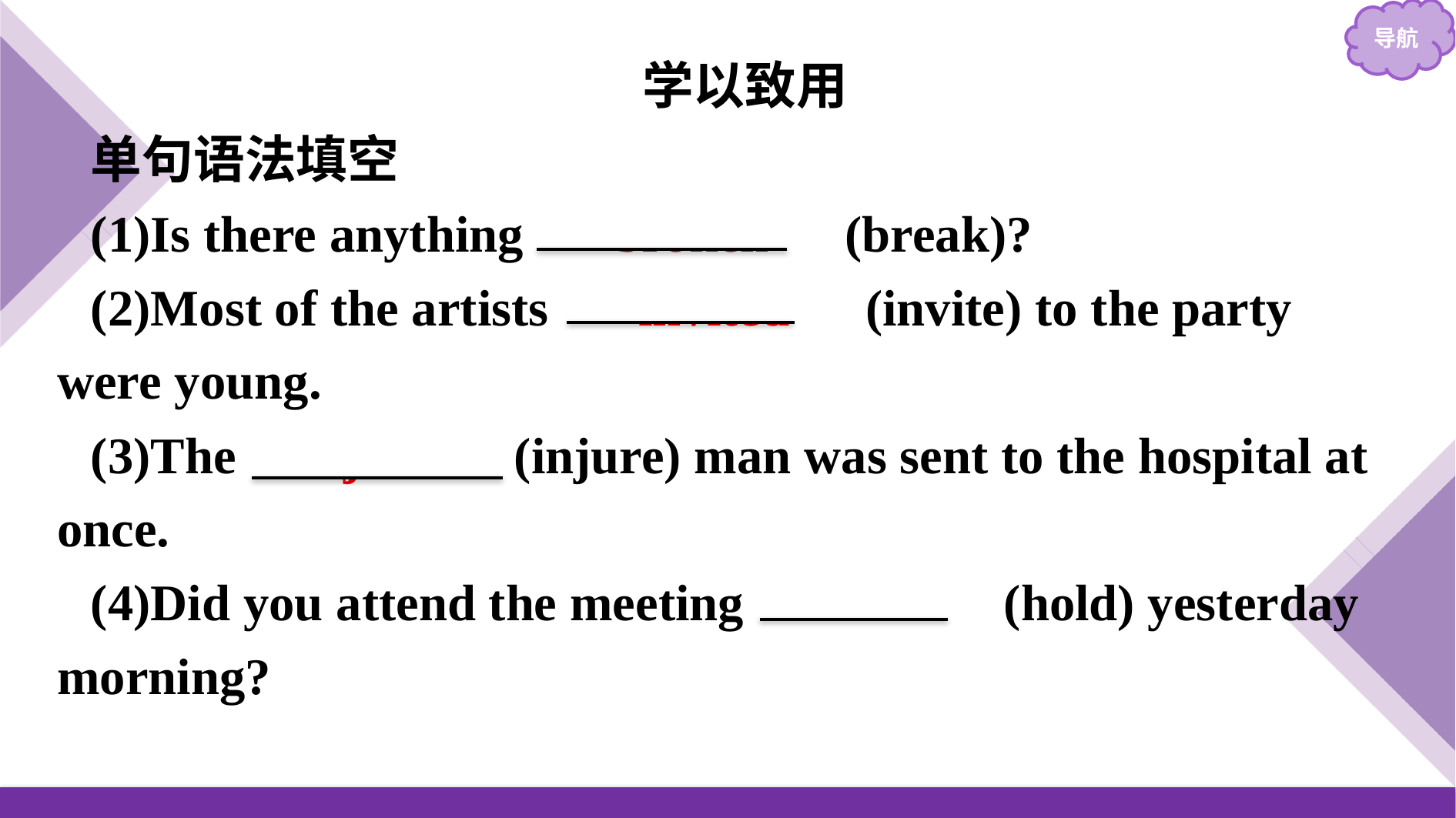

学以致用
单句语法填空
(1)Is there anything 　broken　(break)?
(2)Most of the artists 　invited　(invite) to the party were young.
(3)The     injured    (injure) man was sent to the hospital at once.
(4)Did you attend the meeting 　held　(hold) yesterday morning?